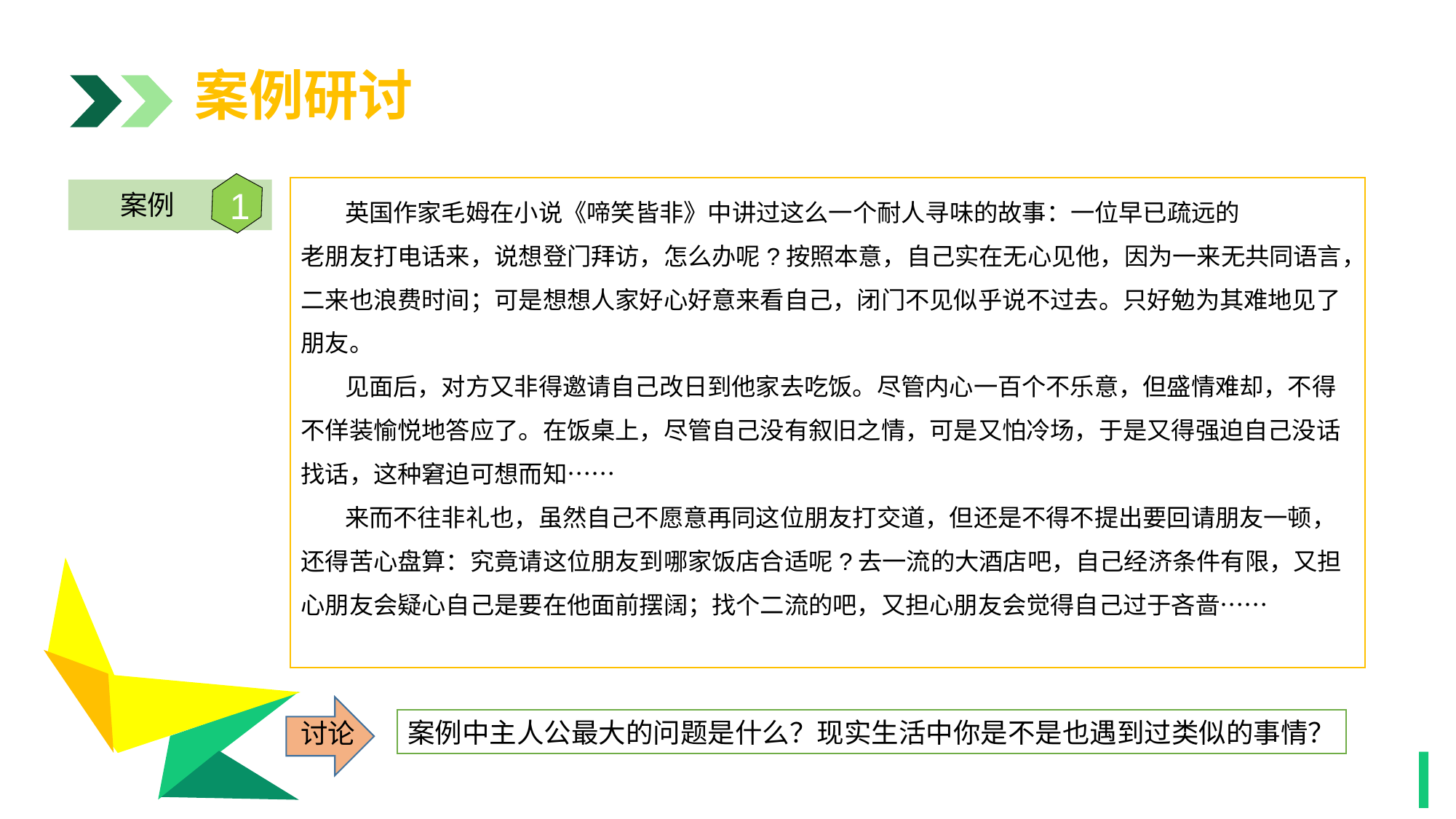

案例研讨

1

案例
       英国作家毛姆在小说《啼笑皆非》中讲过这么一个耐人寻味的故事：一位早已疏远的
老朋友打电话来，说想登门拜访，怎么办呢?按照本意，自己实在无心见他，因为一来无共同语言，二来也浪费时间；可是想想人家好心好意来看自己，闭门不见似乎说不过去。只好勉为其难地见了朋友。
       见面后，对方又非得邀请自己改日到他家去吃饭。尽管内心一百个不乐意，但盛情难却，不得不佯装愉悦地答应了。在饭桌上，尽管自己没有叙旧之情，可是又怕冷场，于是又得强迫自己没话找话，这种窘迫可想而知……
       来而不往非礼也，虽然自己不愿意再同这位朋友打交道，但还是不得不提出要回请朋友一顿，还得苦心盘算：究竟请这位朋友到哪家饭店合适呢?去一流的大酒店吧，自己经济条件有限，又担心朋友会疑心自己是要在他面前摆阔；找个二流的吧，又担心朋友会觉得自己过于吝啬……

1

1

讨论
案例中主人公最大的问题是什么？现实生活中你是不是也遇到过类似的事情？
3